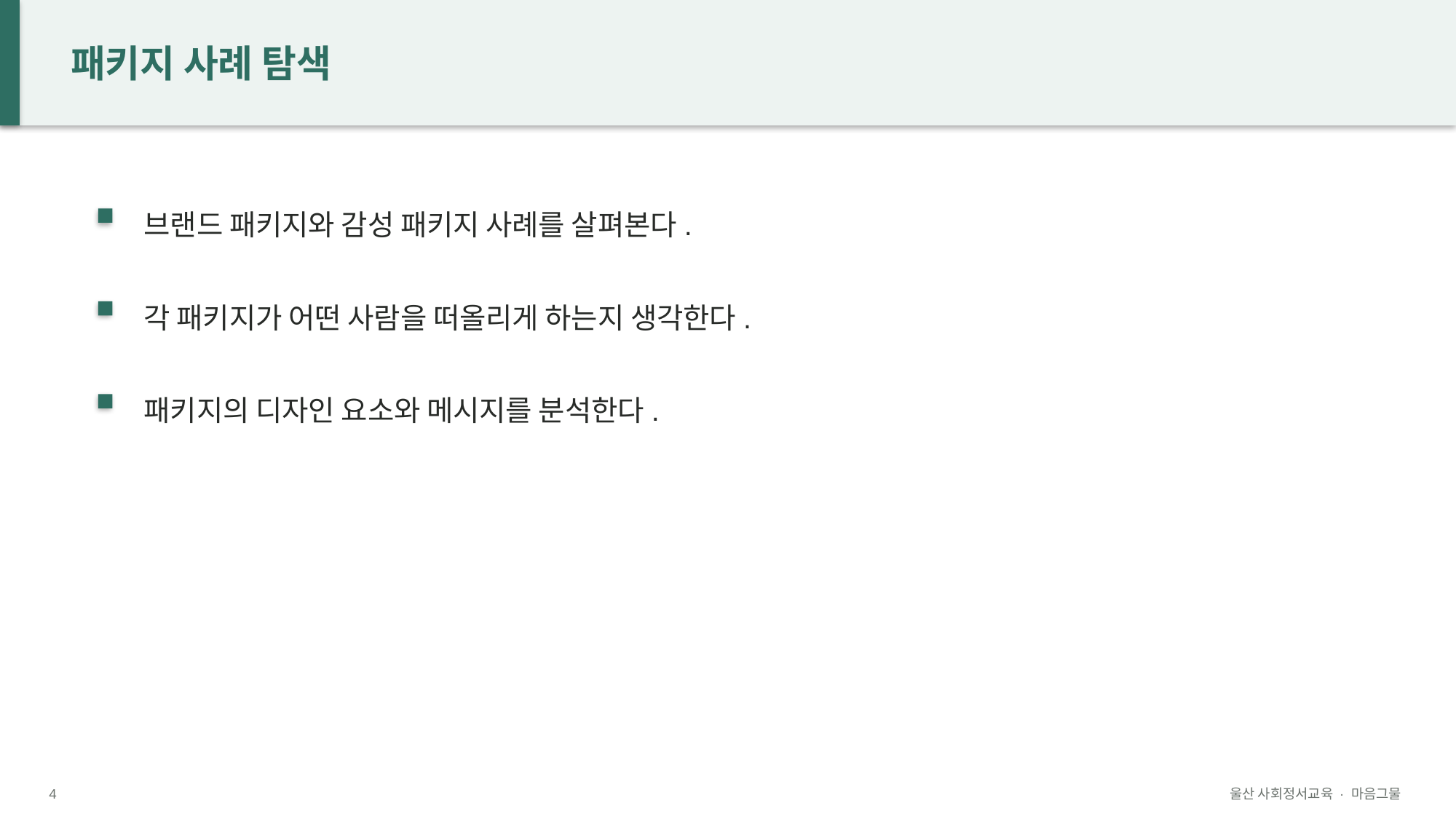

패키지 사례 탐색
브랜드 패키지와 감성 패키지 사례를 살펴본다.

각 패키지가 어떤 사람을 떠올리게 하는지 생각한다.

패키지의 디자인 요소와 메시지를 분석한다.

4
울산 사회정서교육 · 마음그물